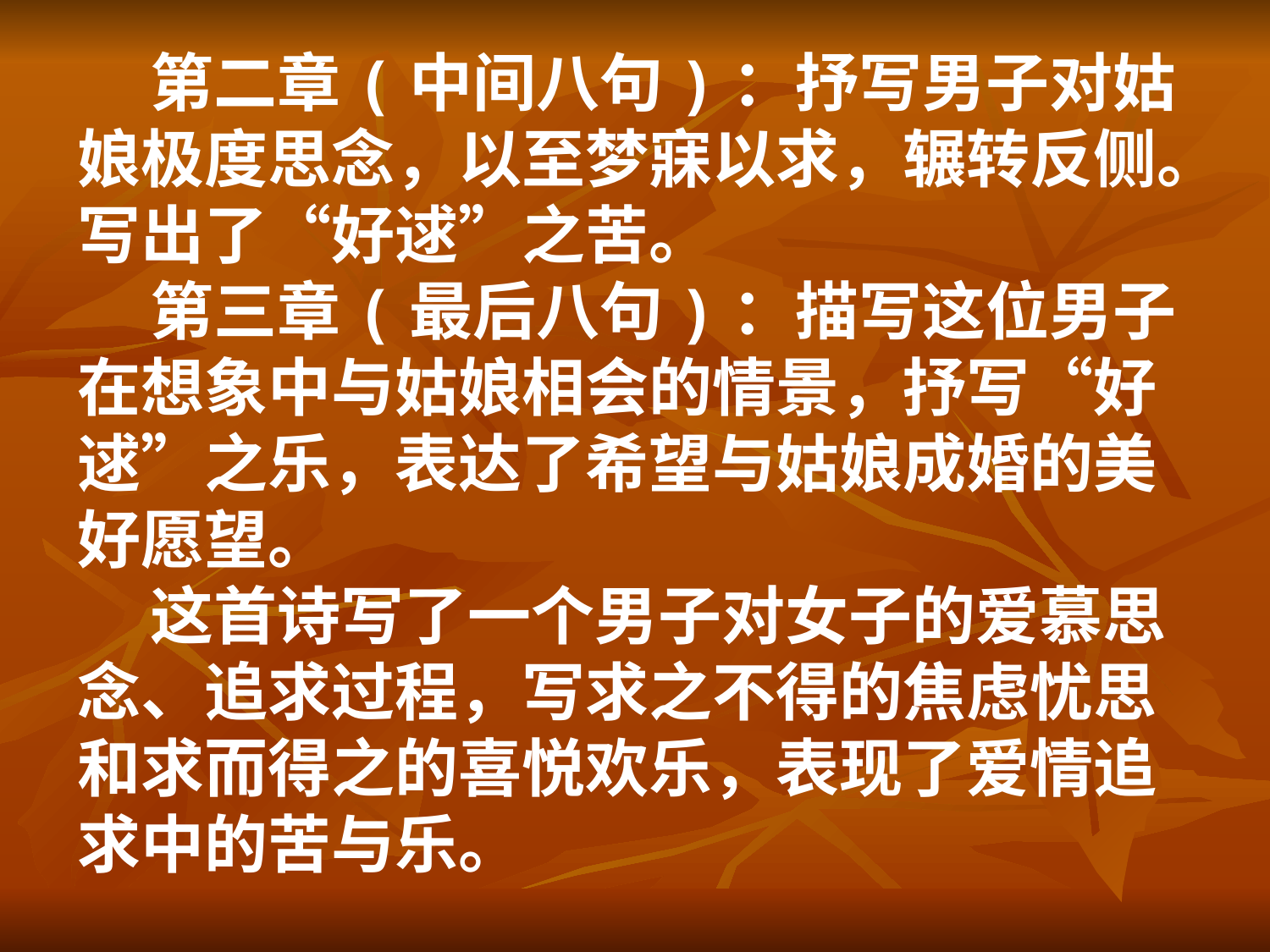

第二章(中间八句)：抒写男子对姑娘极度思念，以至梦寐以求，辗转反侧。写出了“好逑”之苦。
    第三章(最后八句)：描写这位男子在想象中与姑娘相会的情景，抒写“好逑”之乐，表达了希望与姑娘成婚的美好愿望。
    这首诗写了一个男子对女子的爱慕思念、追求过程，写求之不得的焦虑忧思和求而得之的喜悦欢乐，表现了爱情追求中的苦与乐。